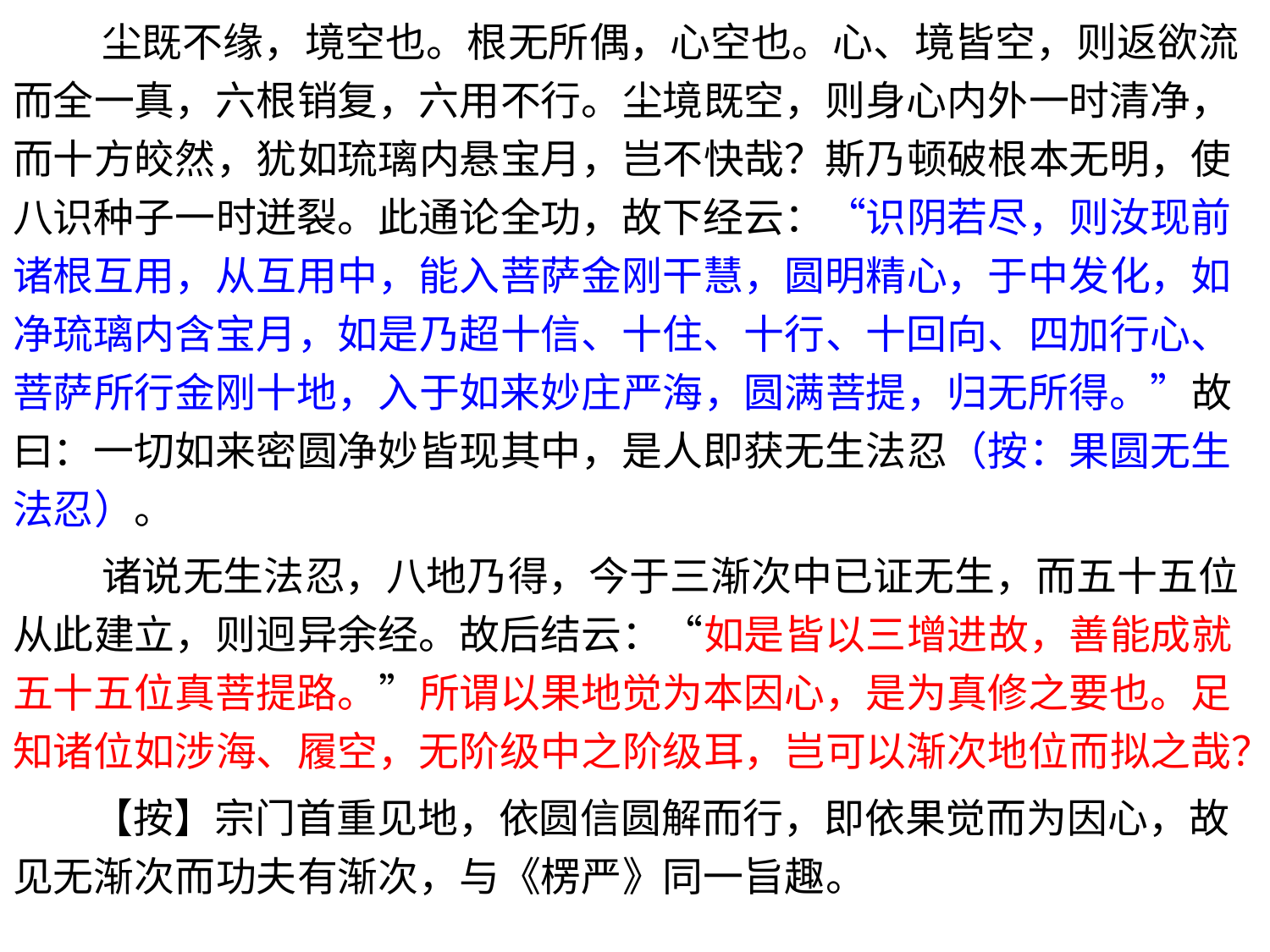

尘既不缘，境空也。根无所偶，心空也。心、境皆空，则返欲流而全一真，六根销复，六用不行。尘境既空，则身心内外一时清净，而十方皎然，犹如琉璃内悬宝月，岂不快哉？斯乃顿破根本无明，使八识种子一时迸裂。此通论全功，故下经云：“识阴若尽，则汝现前诸根互用，从互用中，能入菩萨金刚干慧，圆明精心，于中发化，如净琉璃内含宝月，如是乃超十信、十住、十行、十回向、四加行心、菩萨所行金刚十地，入于如来妙庄严海，圆满菩提，归无所得。”故曰：一切如来密圆净妙皆现其中，是人即获无生法忍（按：果圆无生法忍）。
         诸说无生法忍，八地乃得，今于三渐次中已证无生，而五十五位从此建立，则迥异余经。故后结云：“如是皆以三增进故，善能成就五十五位真菩提路。”所谓以果地觉为本因心，是为真修之要也。足知诸位如涉海、履空，无阶级中之阶级耳，岂可以渐次地位而拟之哉？
        【按】宗门首重见地，依圆信圆解而行，即依果觉而为因心，故见无渐次而功夫有渐次，与《楞严》同一旨趣。